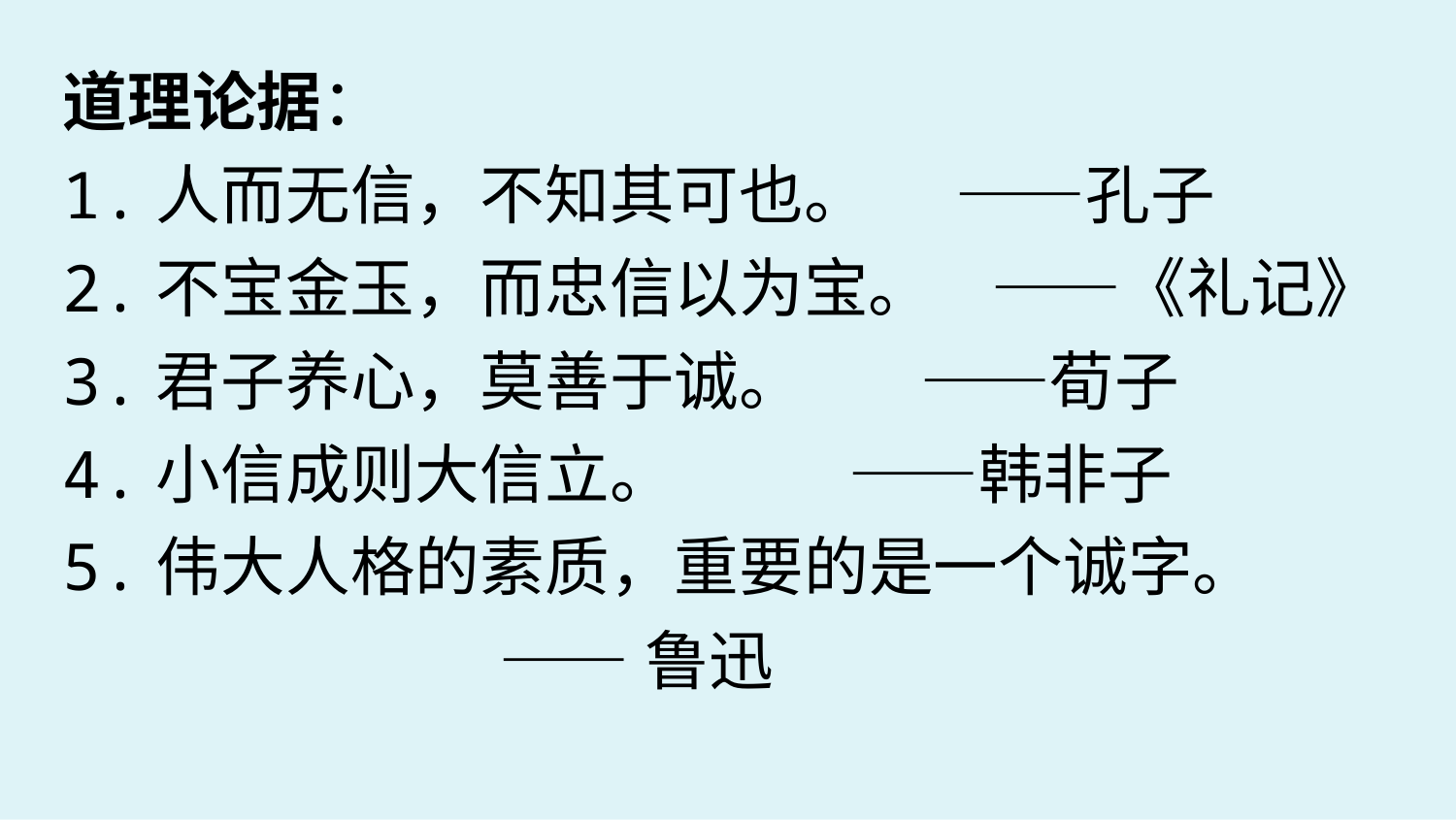

道理论据：
1.人而无信，不知其可也。      ——孔子
2.不宝金玉，而忠信以为宝。    ——《礼记》
3.君子养心，莫善于诚。        ——荀子
4.小信成则大信立。            ——韩非子
5.伟大人格的素质，重要的是一个诚字。
                              ——鲁迅